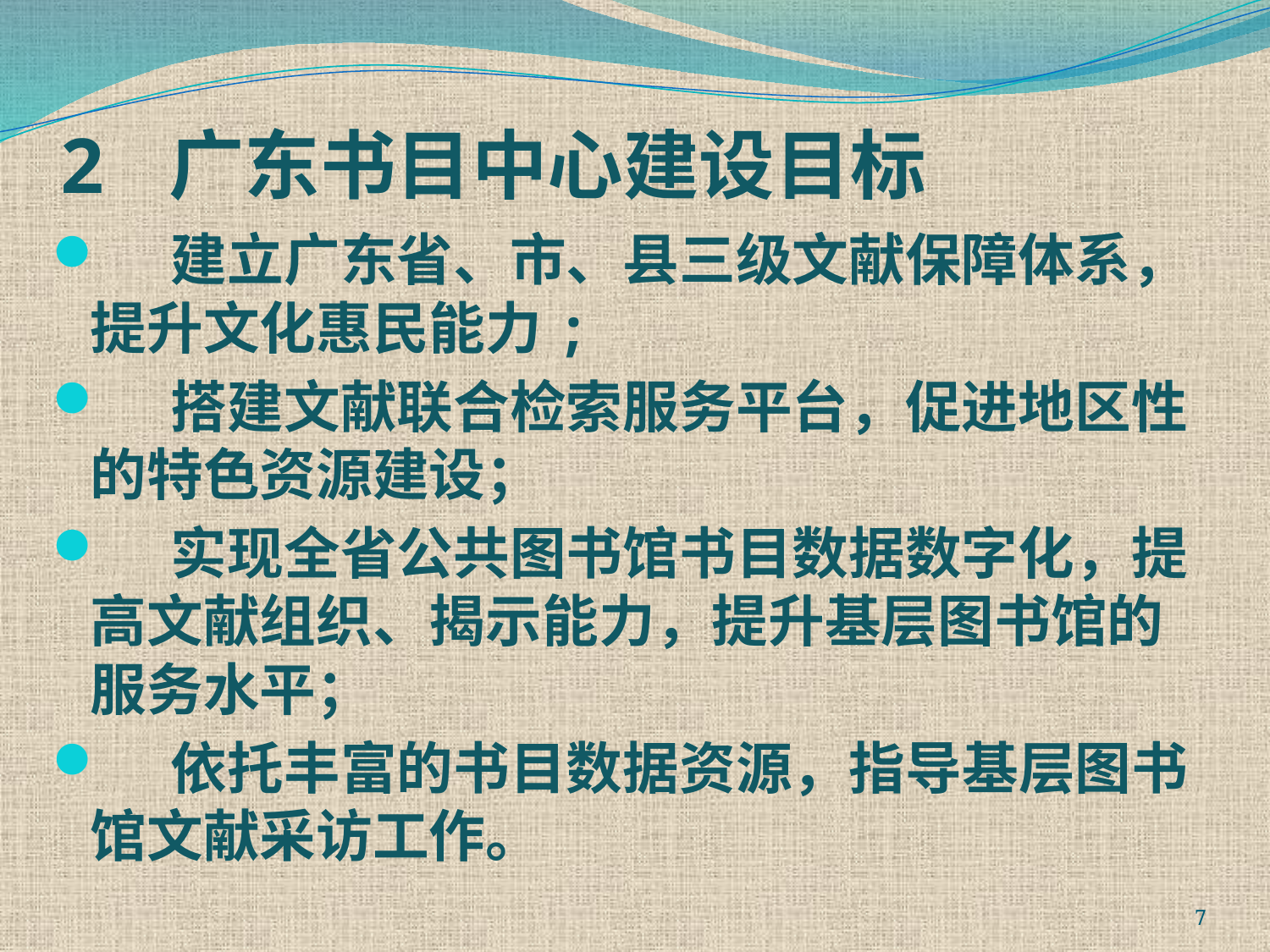

# 2 广东书目中心建设目标
    建立广东省、市、县三级文献保障体系， 提升文化惠民能力;
    搭建文献联合检索服务平台，促进地区性的特色资源建设；
    实现全省公共图书馆书目数据数字化，提高文献组织、揭示能力，提升基层图书馆的服务水平；
    依托丰富的书目数据资源，指导基层图书馆文献采访工作。

7